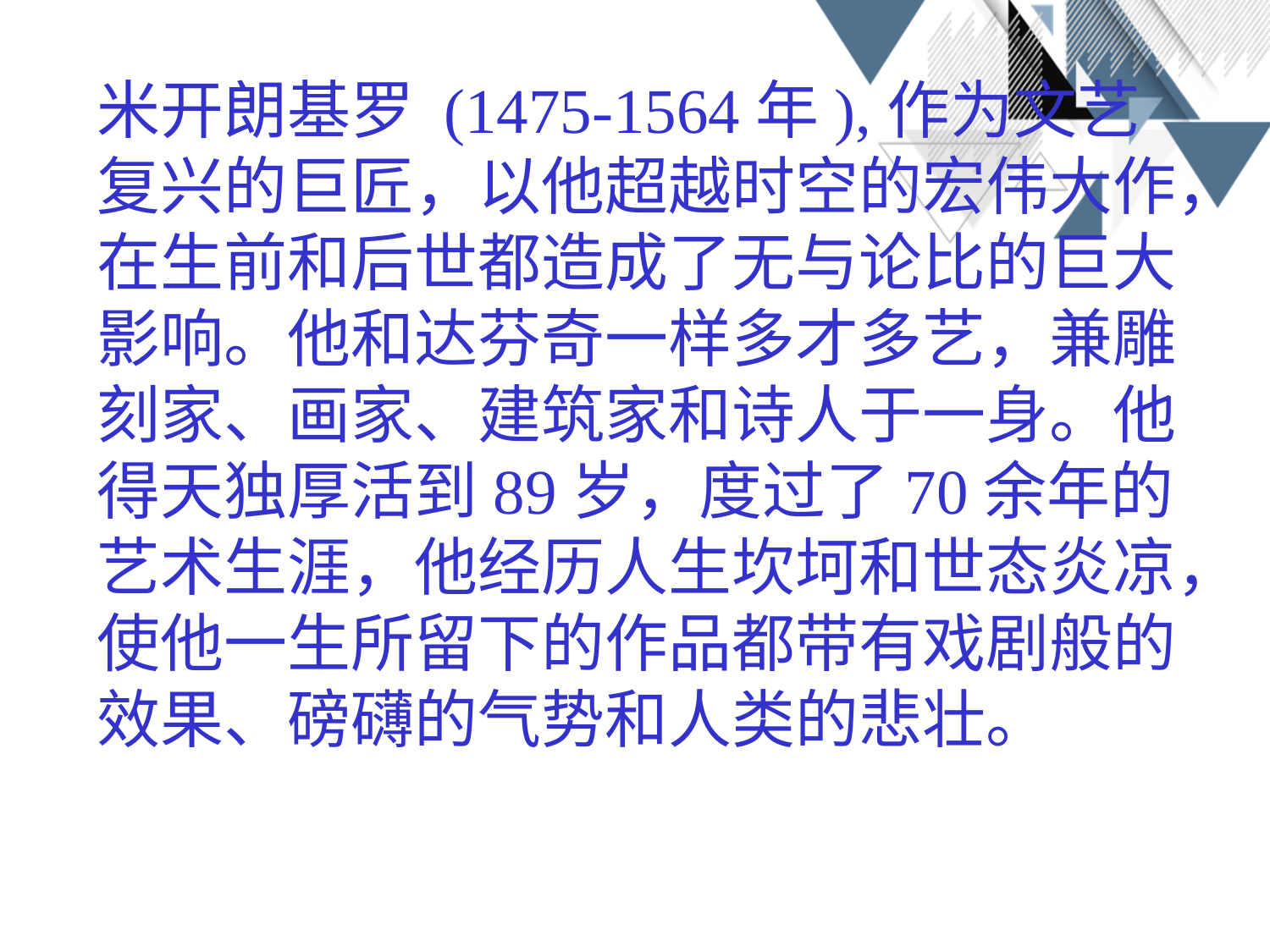

米开朗基罗 (1475-1564年),作为文艺复兴的巨匠，以他超越时空的宏伟大作，在生前和后世都造成了无与论比的巨大影响。他和达芬奇一样多才多艺，兼雕刻家、画家、建筑家和诗人于一身。他得天独厚活到89岁，度过了70余年的艺术生涯，他经历人生坎坷和世态炎凉，使他一生所留下的作品都带有戏剧般的效果、磅礴的气势和人类的悲壮。